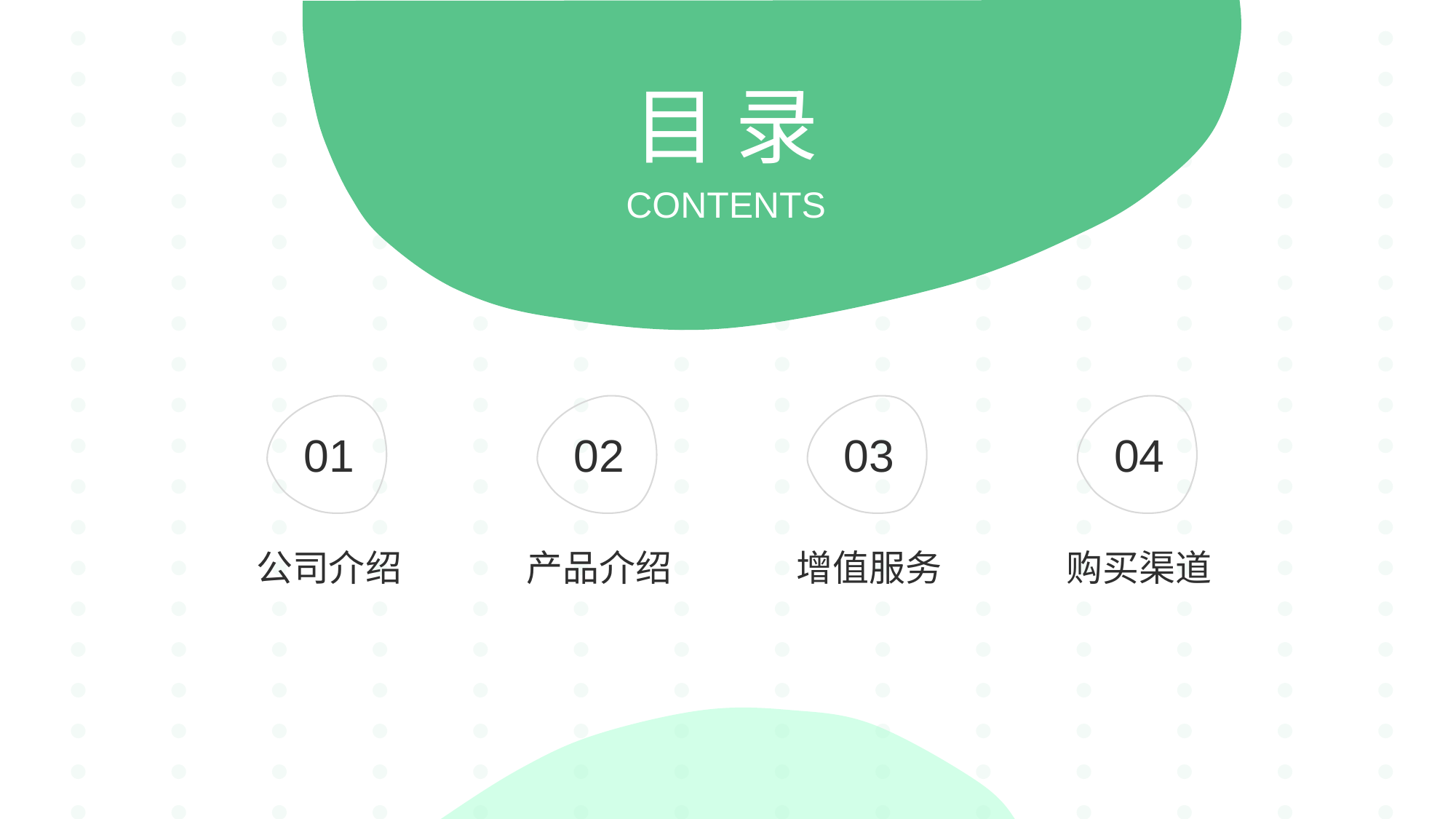

目 录
CONTENTS

01
02
03
04
公司介绍
产品介绍
增值服务
购买渠道